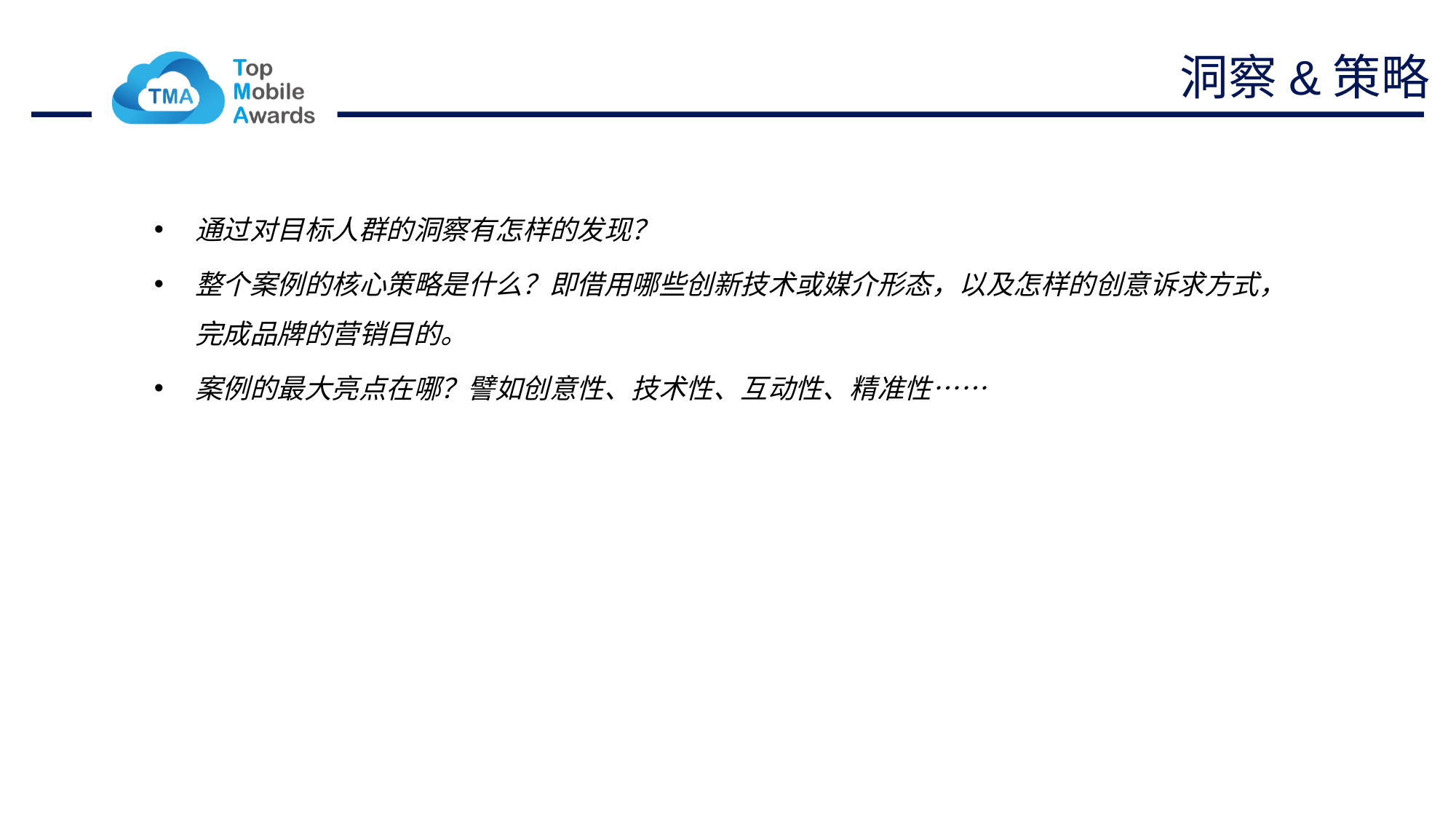

通过对目标人群的洞察有怎样的发现？
整个案例的核心策略是什么？即借用哪些创新技术或媒介形态，以及怎样的创意诉求方式，完成品牌的营销目的。
案例的最大亮点在哪？譬如创意性、技术性、互动性、精准性……